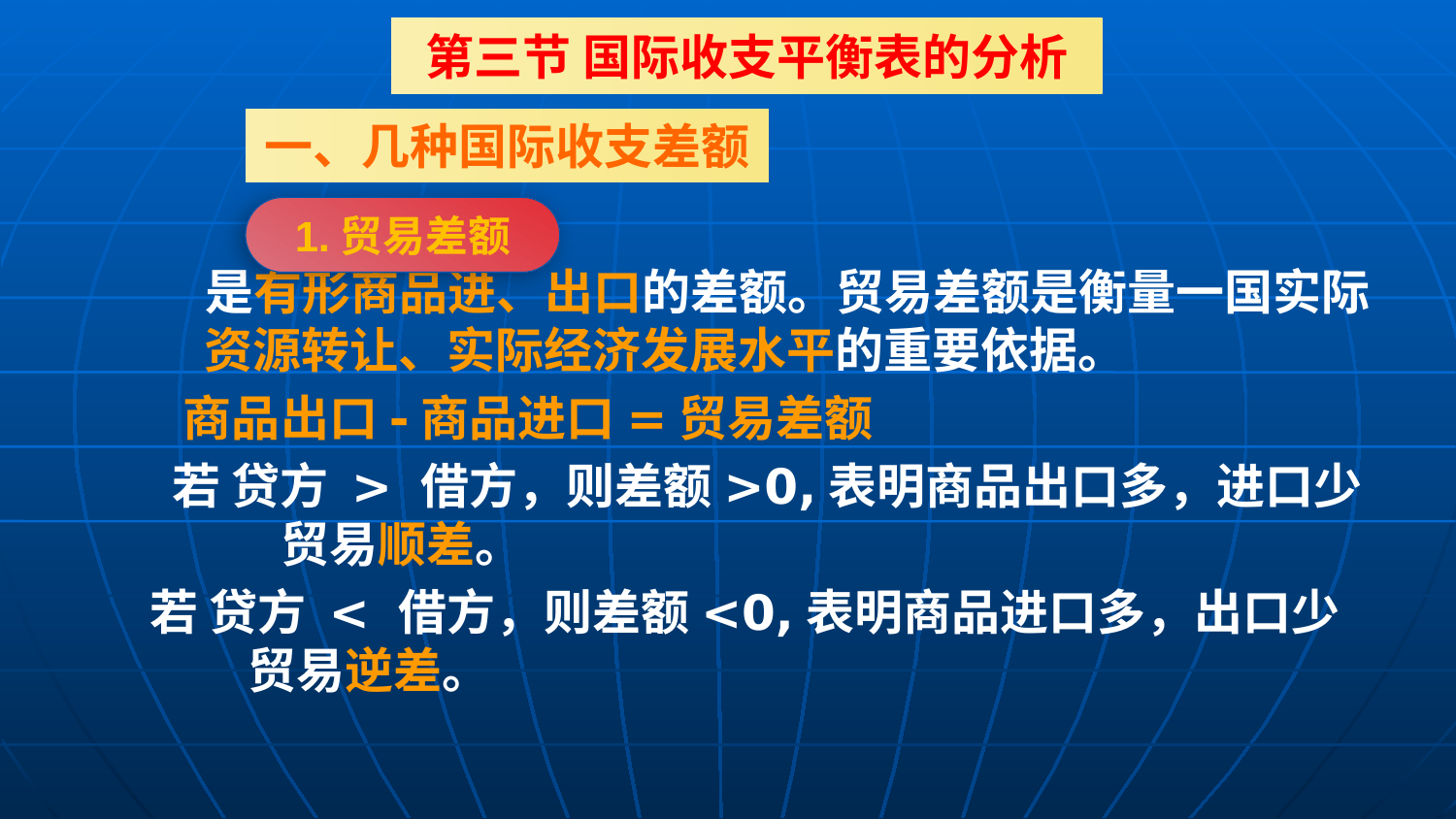

第三节 国际收支平衡表的分析
一、几种国际收支差额

    是有形商品进、出口的差额。贸易差额是衡量一国实际资源转让、实际经济发展水平的重要依据。
  商品出口-商品进口=贸易差额
 若 贷方 > 借方，则差额>0,表明商品出口多，进口少        贸易顺差。
若 贷方 < 借方，则差额<0,表明商品进口多，出口少        贸易逆差。
1.贸易差额